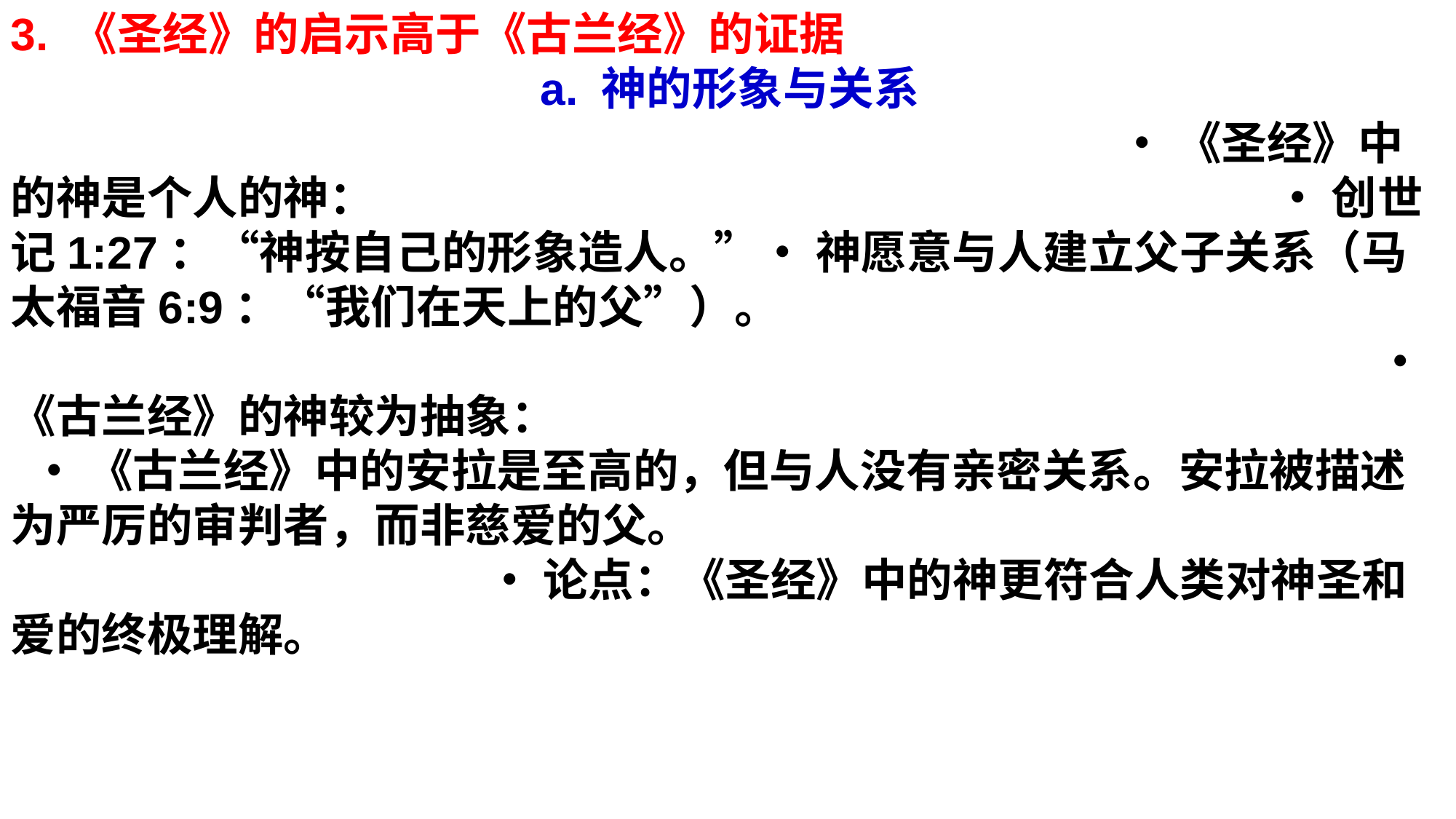

3. 《圣经》的启示高于《古兰经》的证据                                                                                                            a. 神的形象与关系                                                                                                                                                              • 《圣经》中的神是个人的神：                                                                                       • 创世记1:27：“神按自己的形象造人。”• 神愿意与人建立父子关系（马太福音6:9：“我们在天上的父”）。
                                                                                                                                    • 《古兰经》的神较为抽象：                                                                                        • 《古兰经》中的安拉是至高的，但与人没有亲密关系。安拉被描述为严厉的审判者，而非慈爱的父。                                                                                                                       • 论点：《圣经》中的神更符合人类对神圣和爱的终极理解。